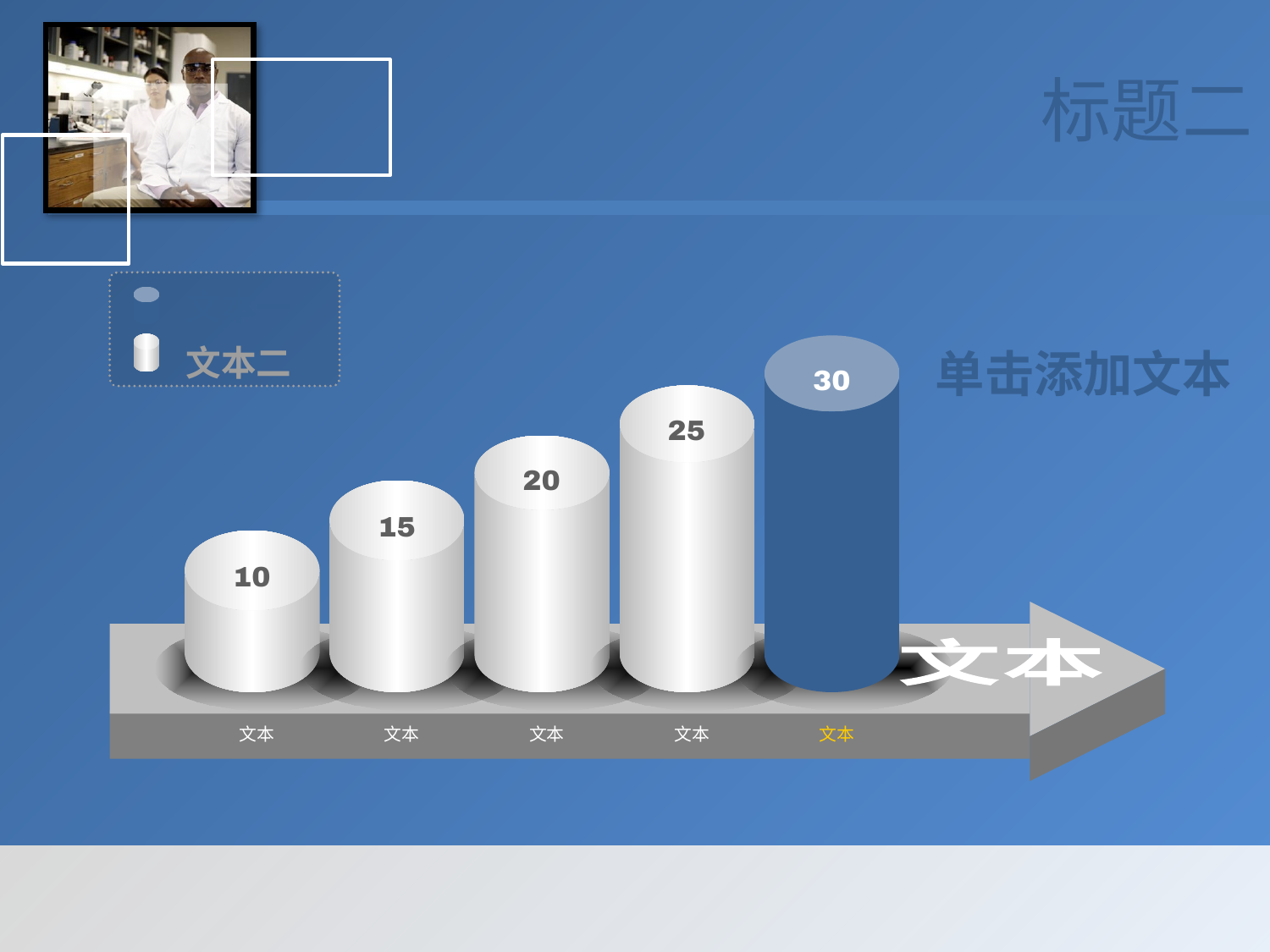

标题二

文本一

文本二

单击添加文本
30

25

20

15

10

文本

文本
文本
文本
文本
文本